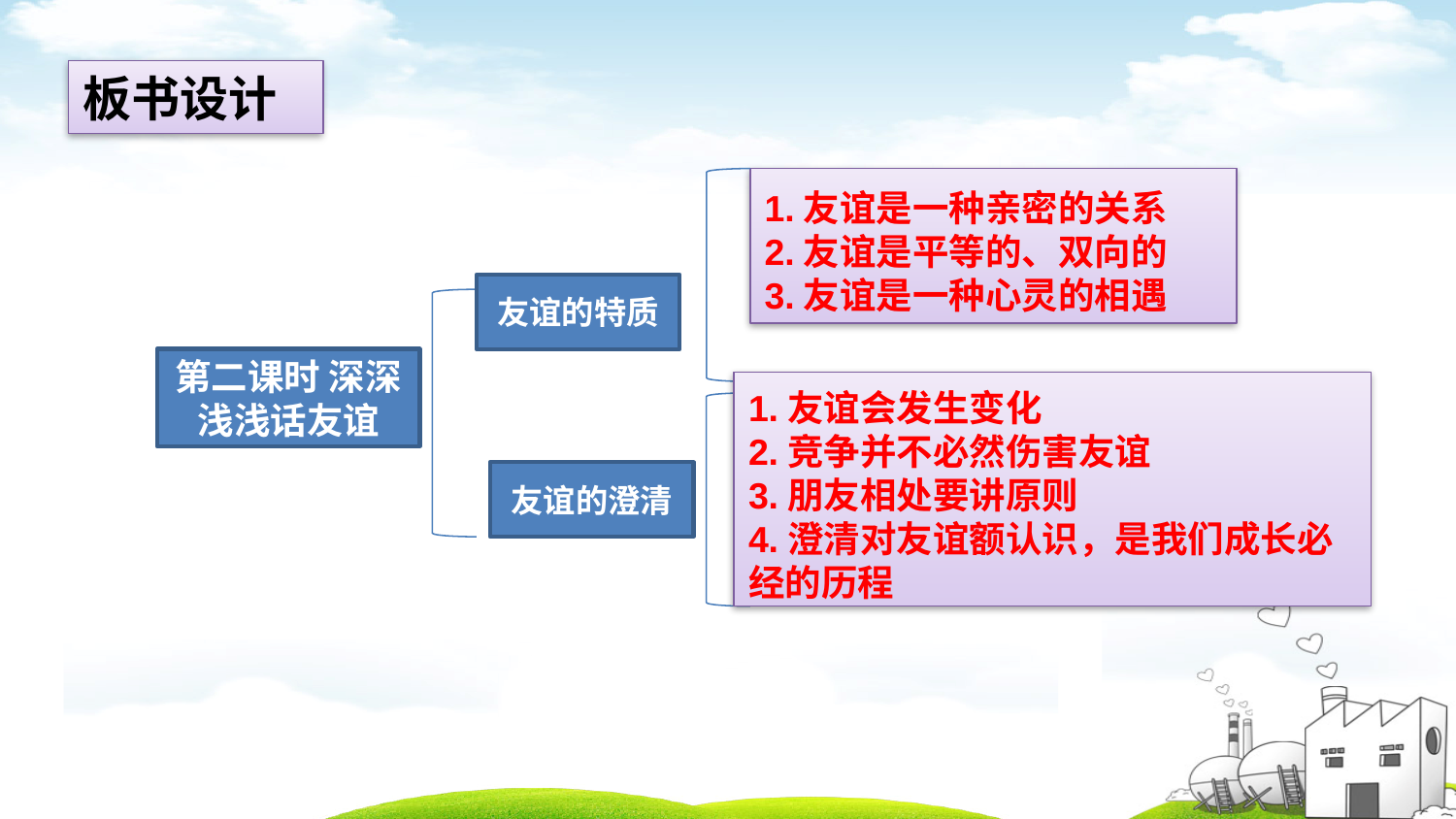

板书设计

1.友谊是一种亲密的关系
2.友谊是平等的、双向的
3.友谊是一种心灵的相遇

友谊的特质

第二课时 深深浅浅话友谊

1.友谊会发生变化
2.竞争并不必然伤害友谊
3.朋友相处要讲原则
4.澄清对友谊额认识，是我们成长必经的历程

友谊的澄清